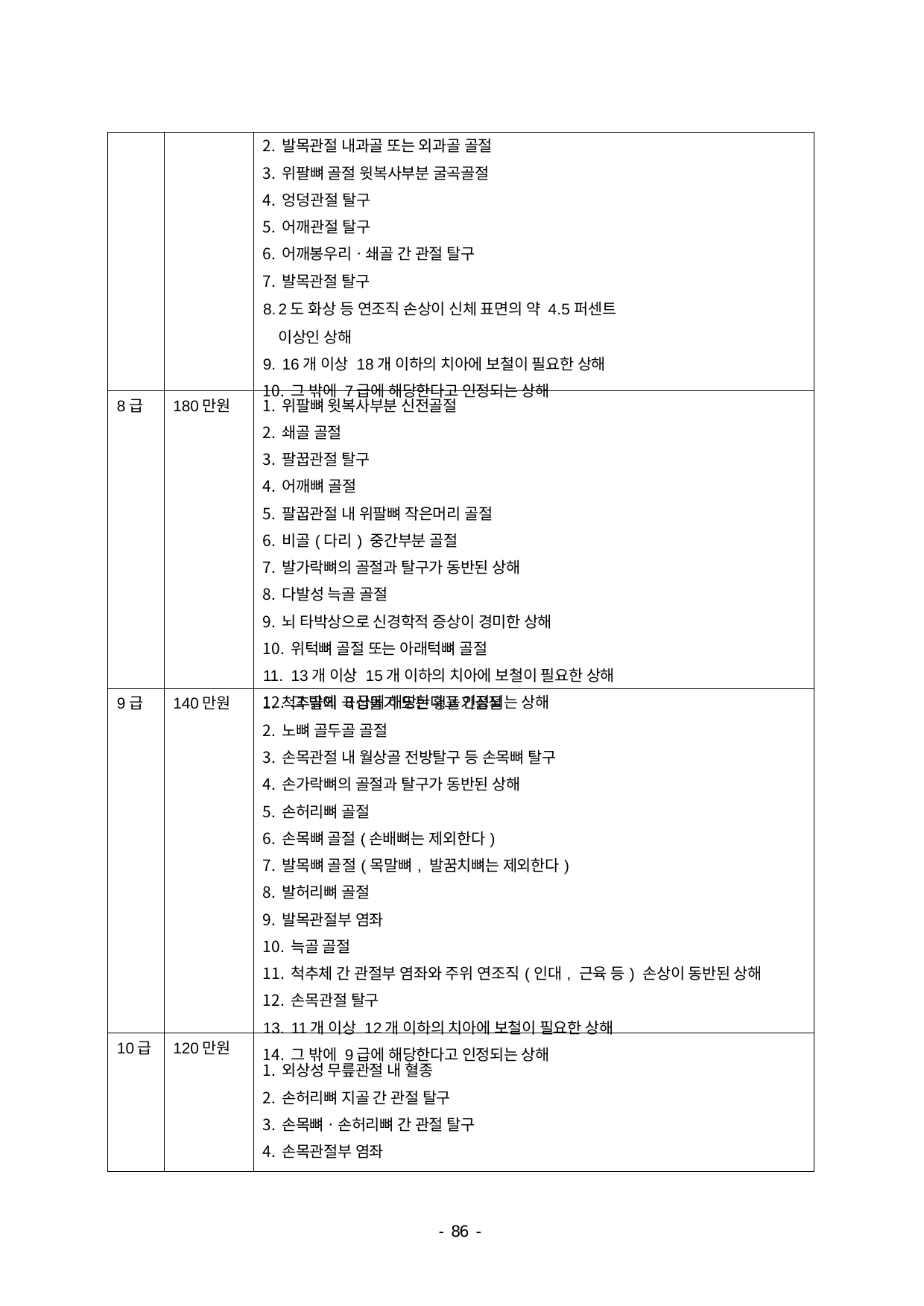

|  |  | 발목관절 내과골 또는 외과골 골절 위팔뼈 골절 윗복사부분 굴곡골절 엉덩관절 탈구 어깨관절 탈구 어깨봉우리ㆍ쇄골 간 관절 탈구 발목관절 탈구 2도 화상 등 연조직 손상이 신체 표면의 약 4.5퍼센트 이상인 상해 16개 이상 18개 이하의 치아에 보철이 필요한 상해 그 밖에 7급에 해당한다고 인정되는 상해 |
| --- | --- | --- |
| 8급 | 180만원 | 위팔뼈 윗복사부분 신전골절 쇄골 골절 팔꿉관절 탈구 어깨뼈 골절 팔꿉관절 내 위팔뼈 작은머리 골절 비골(다리) 중간부분 골절 발가락뼈의 골절과 탈구가 동반된 상해 다발성 늑골 골절 뇌 타박상으로 신경학적 증상이 경미한 상해 위턱뼈 골절 또는 아래턱뼈 골절 13개 이상 15개 이하의 치아에 보철이 필요한 상해 그 밖에 8급에 해당한다고 인정되는 상해 |
| 9급 | 140만원 | 척추골의 극상돌기 또는 횡돌기골절 노뼈 골두골 골절 손목관절 내 월상골 전방탈구 등 손목뼈 탈구 손가락뼈의 골절과 탈구가 동반된 상해 손허리뼈 골절 손목뼈 골절(손배뼈는 제외한다) 발목뼈 골절(목말뼈, 발꿈치뼈는 제외한다) 발허리뼈 골절 발목관절부 염좌 늑골 골절 척추체 간 관절부 염좌와 주위 연조직(인대, 근육 등) 손상이 동반된 상해 손목관절 탈구 11개 이상 12개 이하의 치아에 보철이 필요한 상해 그 밖에 9급에 해당한다고 인정되는 상해 |
| 10급 | 120만원 | 외상성 무릎관절 내 혈종 손허리뼈 지골 간 관절 탈구 손목뼈ㆍ손허리뼈 간 관절 탈구 손목관절부 염좌 |
- 86 -